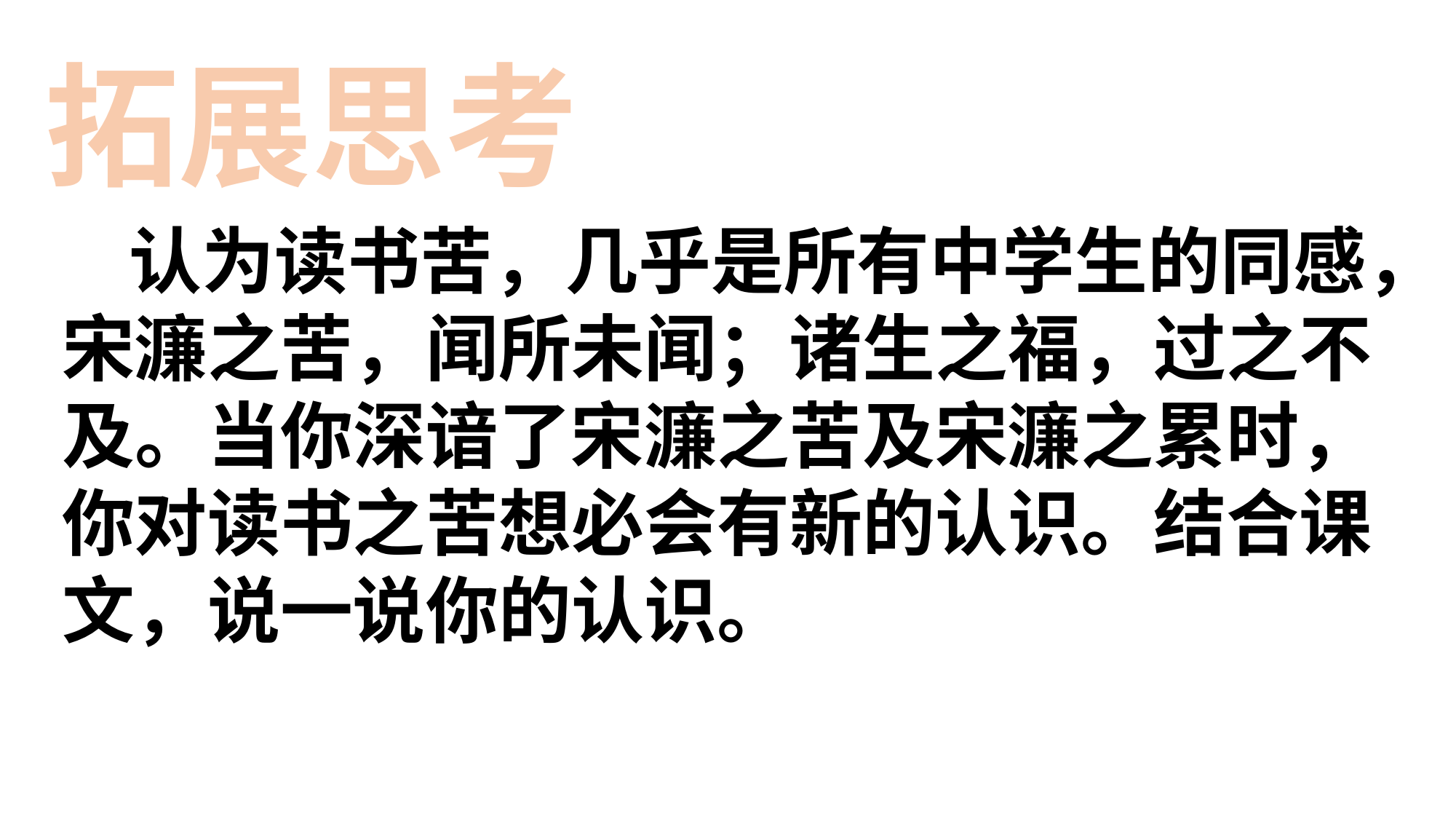

拓展思考
   认为读书苦，几乎是所有中学生的同感，宋濂之苦，闻所未闻；诸生之福，过之不及。当你深谙了宋濂之苦及宋濂之累时，你对读书之苦想必会有新的认识。结合课文，说一说你的认识。